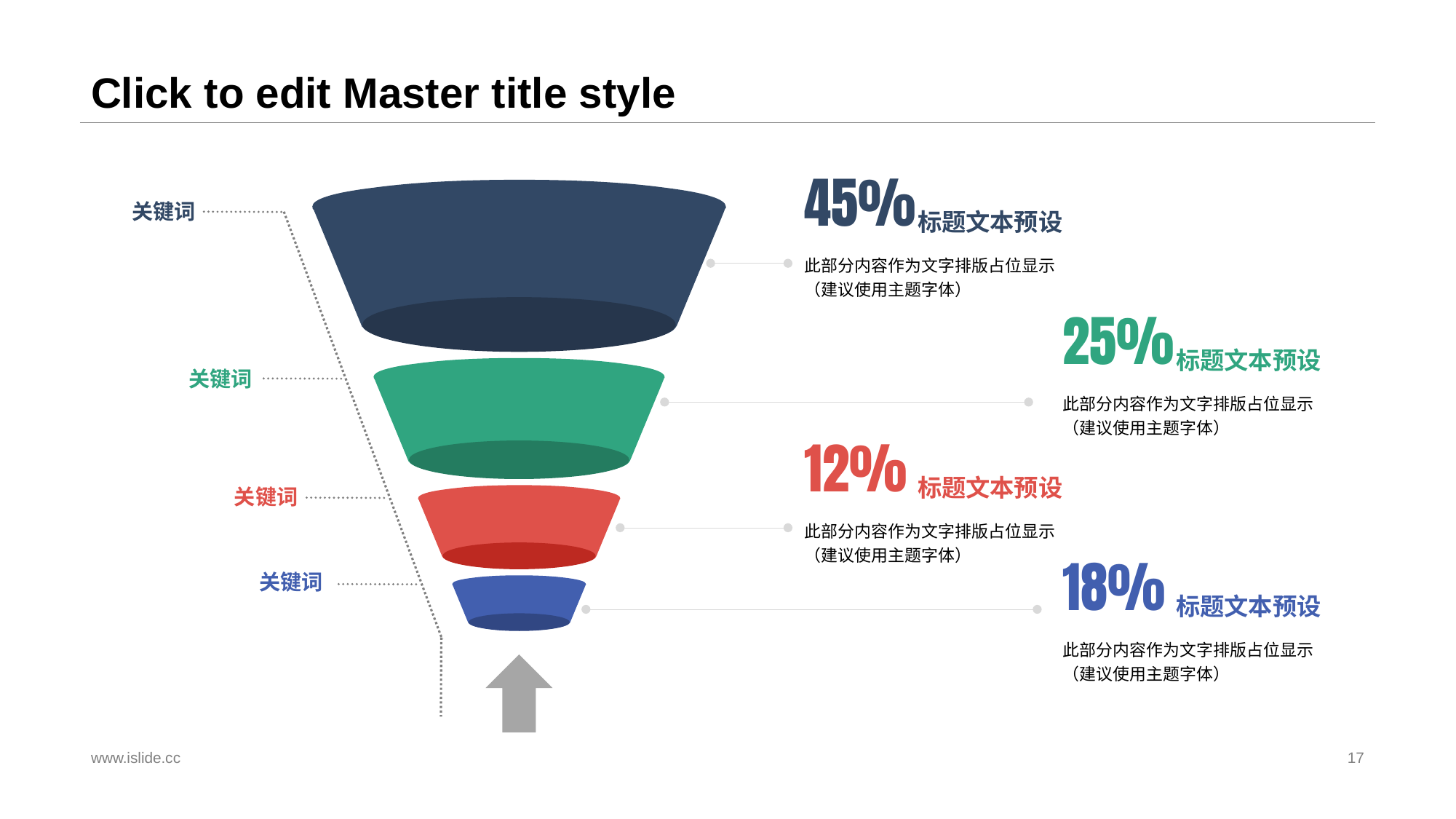

# Click to edit Master title style
45%
关键词

标题文本预设
此部分内容作为文字排版占位显示
（建议使用主题字体）

25%
标题文本预设
关键词

此部分内容作为文字排版占位显示
（建议使用主题字体）
12%

关键词
标题文本预设

此部分内容作为文字排版占位显示
（建议使用主题字体）

关键词
18%

标题文本预设

此部分内容作为文字排版占位显示
（建议使用主题字体）

www.islide.cc
17